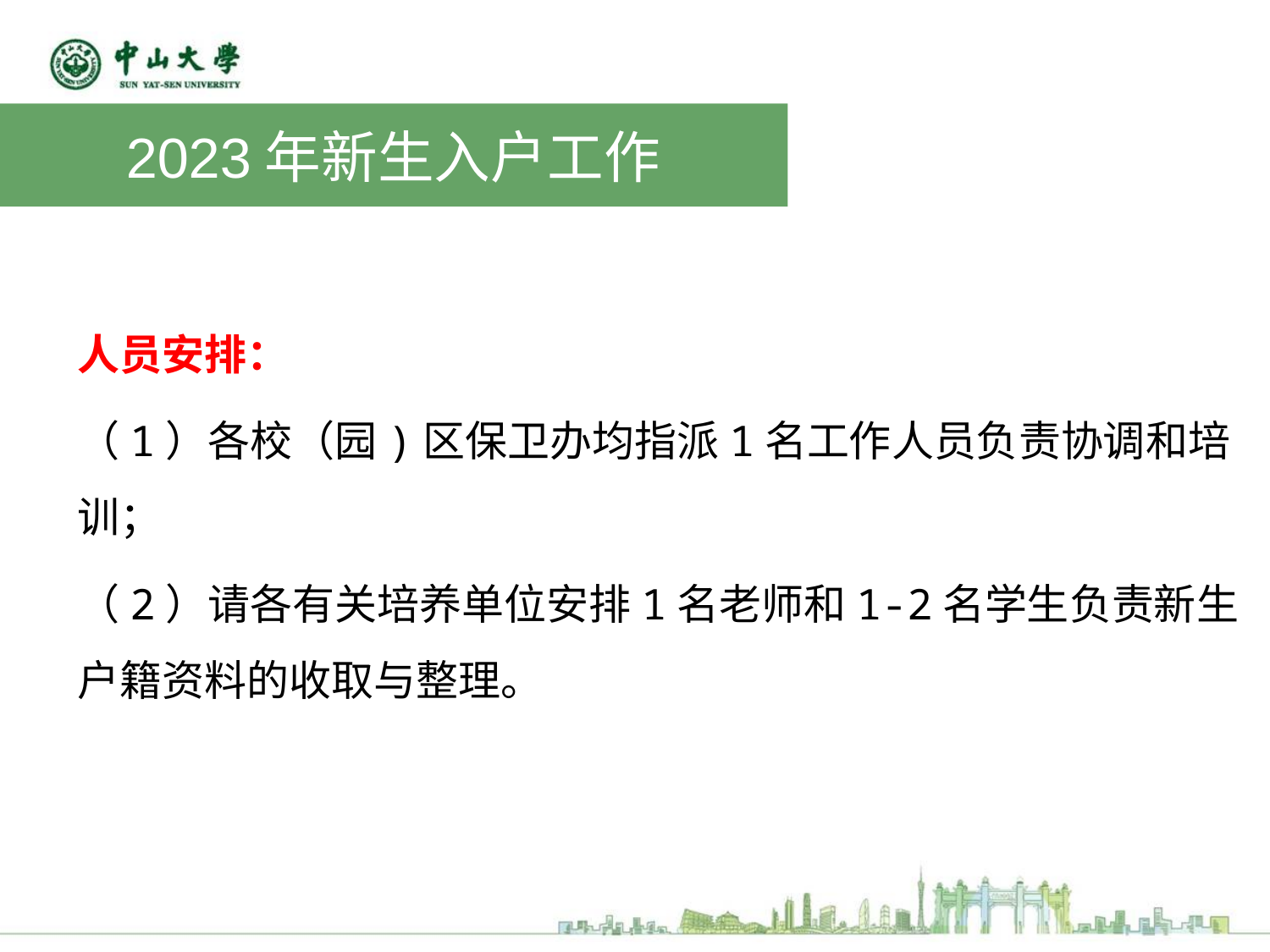

2023年新生入户工作
人员安排：
（1）各校（园)区保卫办均指派1名工作人员负责协调和培训；
（2）请各有关培养单位安排1名老师和1-2名学生负责新生户籍资料的收取与整理。